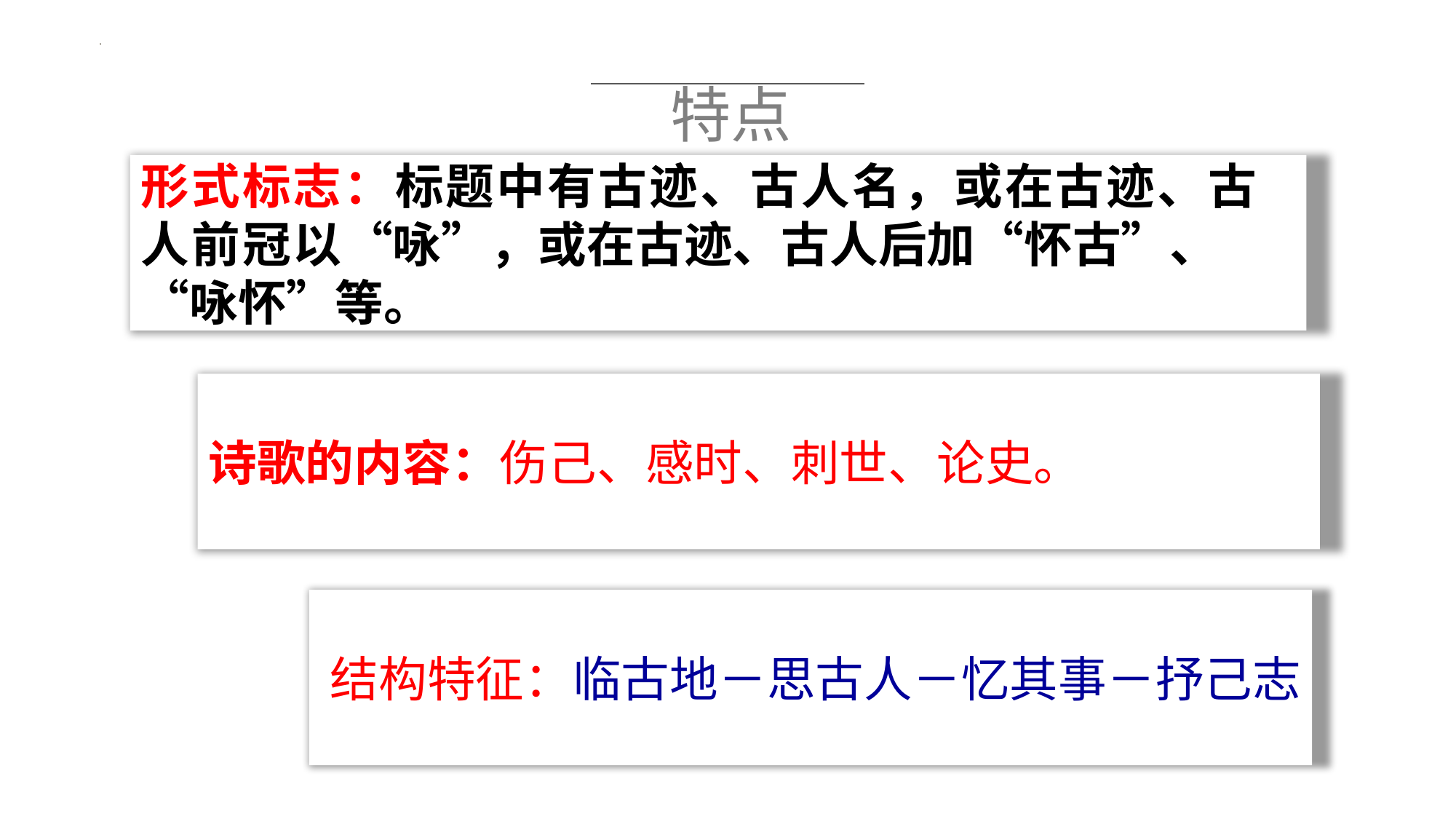

#
特点
形式标志：标题中有古迹、古人名，或在古迹、古人前冠以“咏”，或在古迹、古人后加“怀古”、“咏怀”等。

诗歌的内容：伤己、感时、刺世、论史。
结构特征：临古地－思古人－忆其事－抒己志